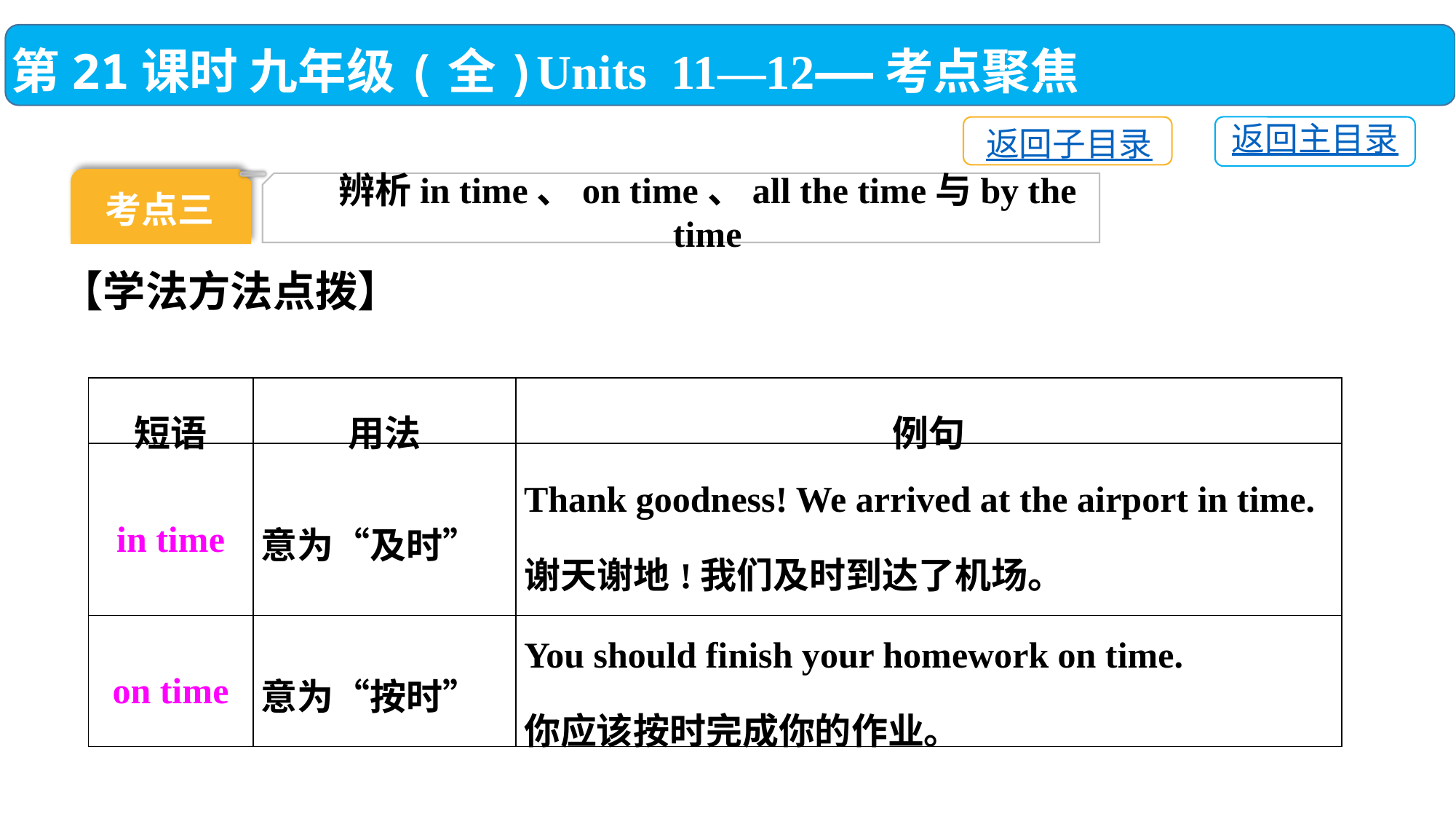

第21课时 九年级(全)Units  11—12——考点聚焦
返回主目录

返回子目录

考点三
辨析in time、on time、all the time与by the time

【学法方法点拨】
| 短语 | 用法 | 例句 |
| --- | --- | --- |
| in time | 意为“及时” | Thank goodness! We arrived at the airport in time. 谢天谢地!我们及时到达了机场。 |
| on time | 意为“按时” | You should finish your homework on time. 你应该按时完成你的作业。 |